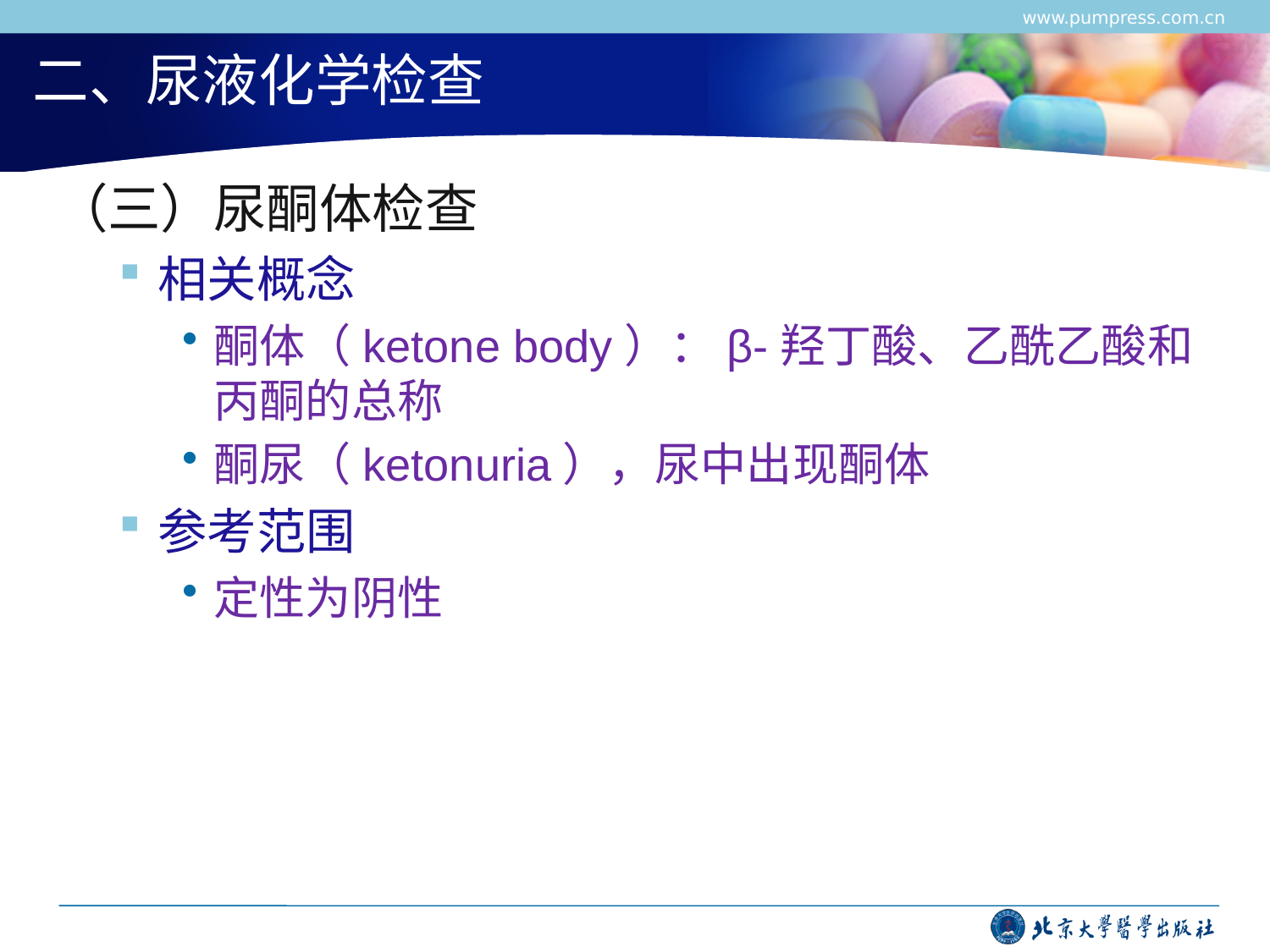

www.pumpress.com.cn
# 二、尿液化学检查
（三）尿酮体检查
相关概念
酮体（ketone body）：β-羟丁酸、乙酰乙酸和丙酮的总称
酮尿（ketonuria），尿中出现酮体
参考范围
定性为阴性